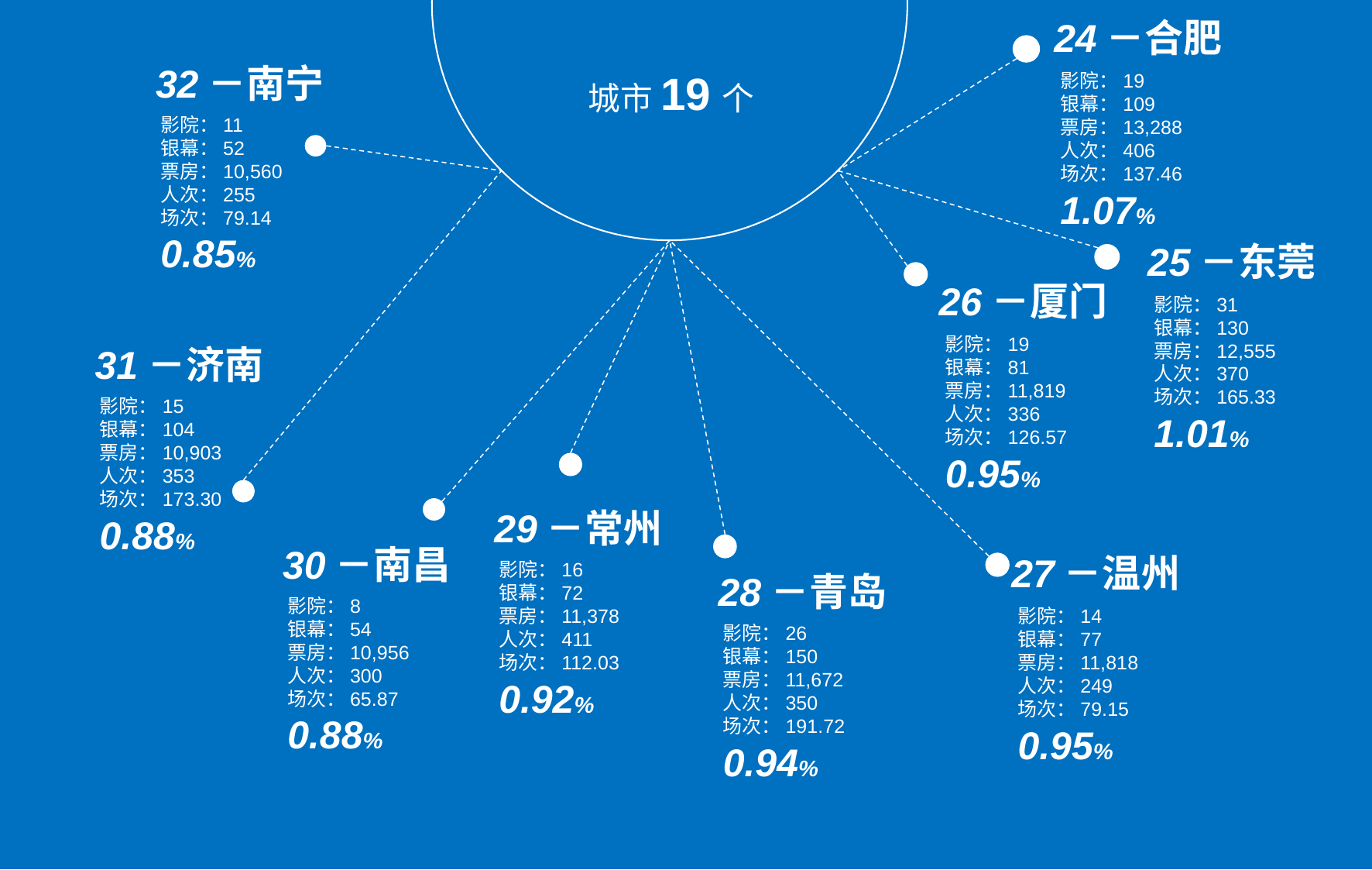

24－合肥

影院：19
银幕：109
票房：13,288
人次：406
场次：137.46
1.07%
32－南宁
城市19个
影院：11
银幕：52
票房：10,560
人次：255
场次：79.14
0.85%

25－东莞

影院：31
银幕：130
票房：12,555
人次：370
场次：165.33
1.01%
26－厦门
影院：19
银幕：81
票房：11,819
人次：336
场次：126.57
0.95%
31－济南
影院：15
银幕：104
票房：10,903
人次：353
场次：173.30
0.88%

29－常州
影院：16
银幕：72
票房：11,378
人次：411
场次：112.03
0.92%
30－南昌

27－温州

28－青岛
影院：8
银幕：54
票房：10,956
人次：300
场次：65.87
0.88%
影院：14
银幕：77
票房：11,818
人次：249
场次：79.15
0.95%
影院：26
银幕：150
票房：11,672
人次：350
场次：191.72
0.94%